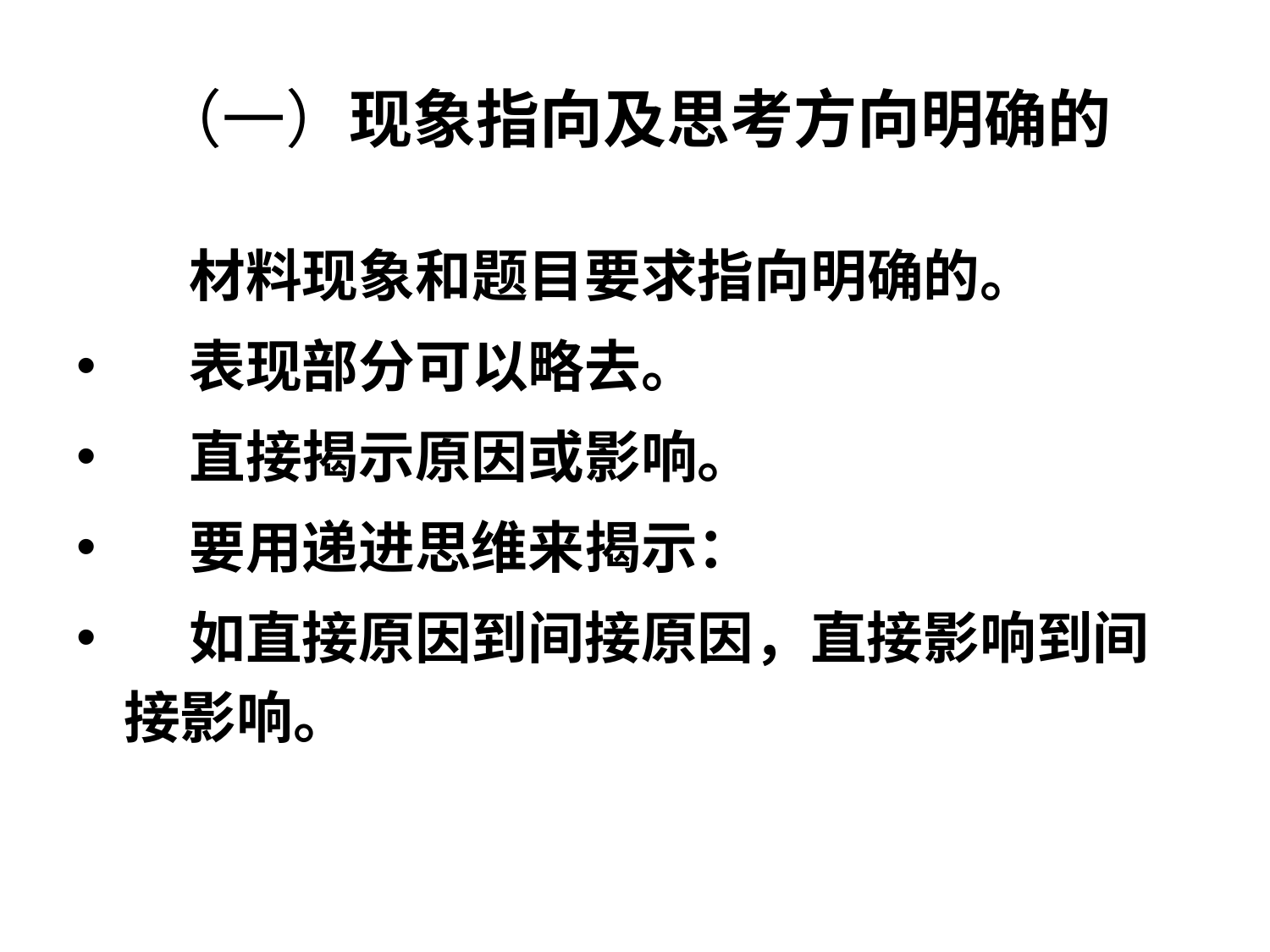

# （一）现象指向及思考方向明确的
    材料现象和题目要求指向明确的。
    表现部分可以略去。
    直接揭示原因或影响。
    要用递进思维来揭示：
    如直接原因到间接原因，直接影响到间接影响。